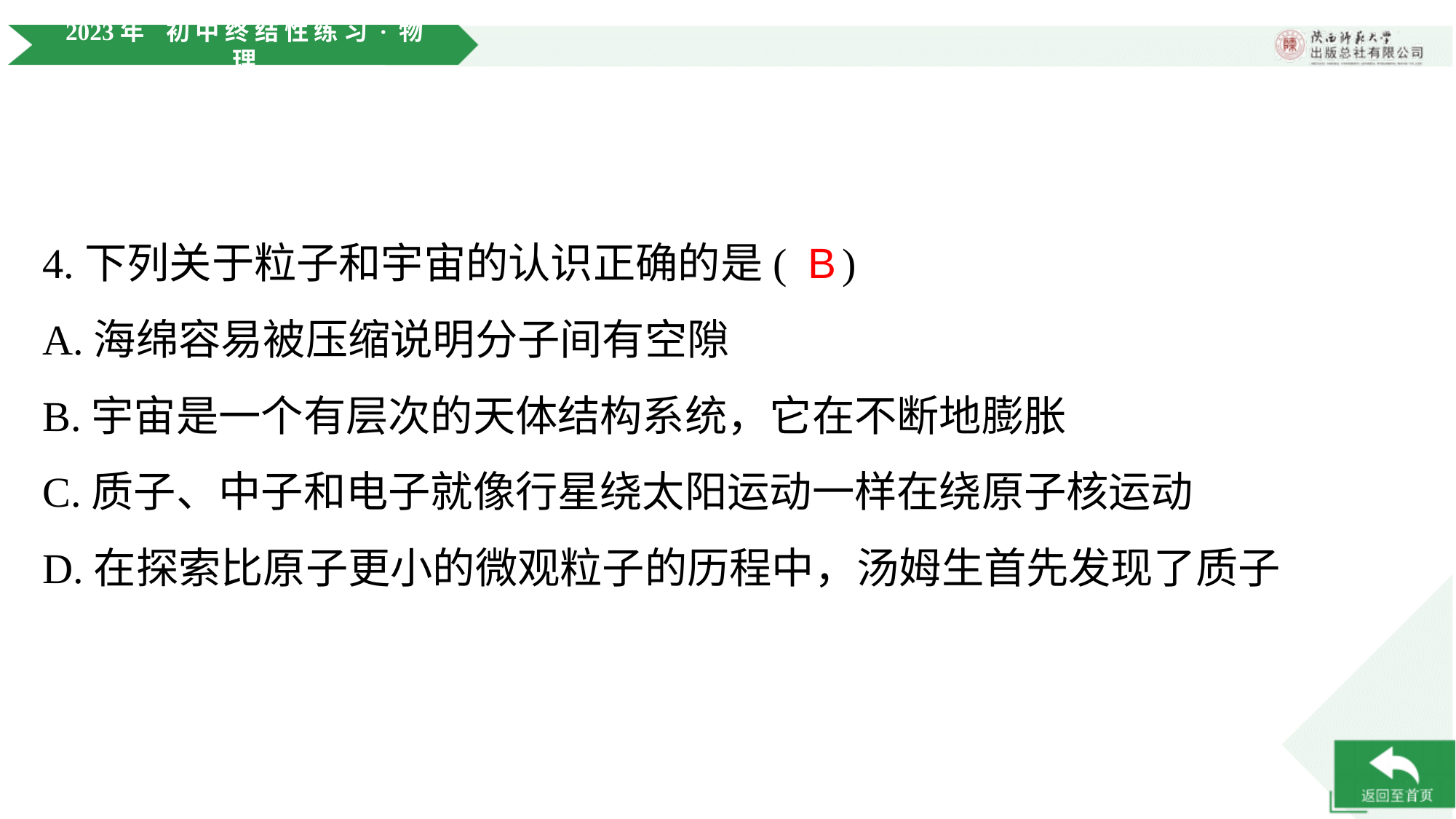

4.下列关于粒子和宇宙的认识正确的是(     )
B
A.海绵容易被压缩说明分子间有空隙
B.宇宙是一个有层次的天体结构系统，它在不断地膨胀
C.质子、中子和电子就像行星绕太阳运动一样在绕原子核运动
D.在探索比原子更小的微观粒子的历程中，汤姆生首先发现了质子